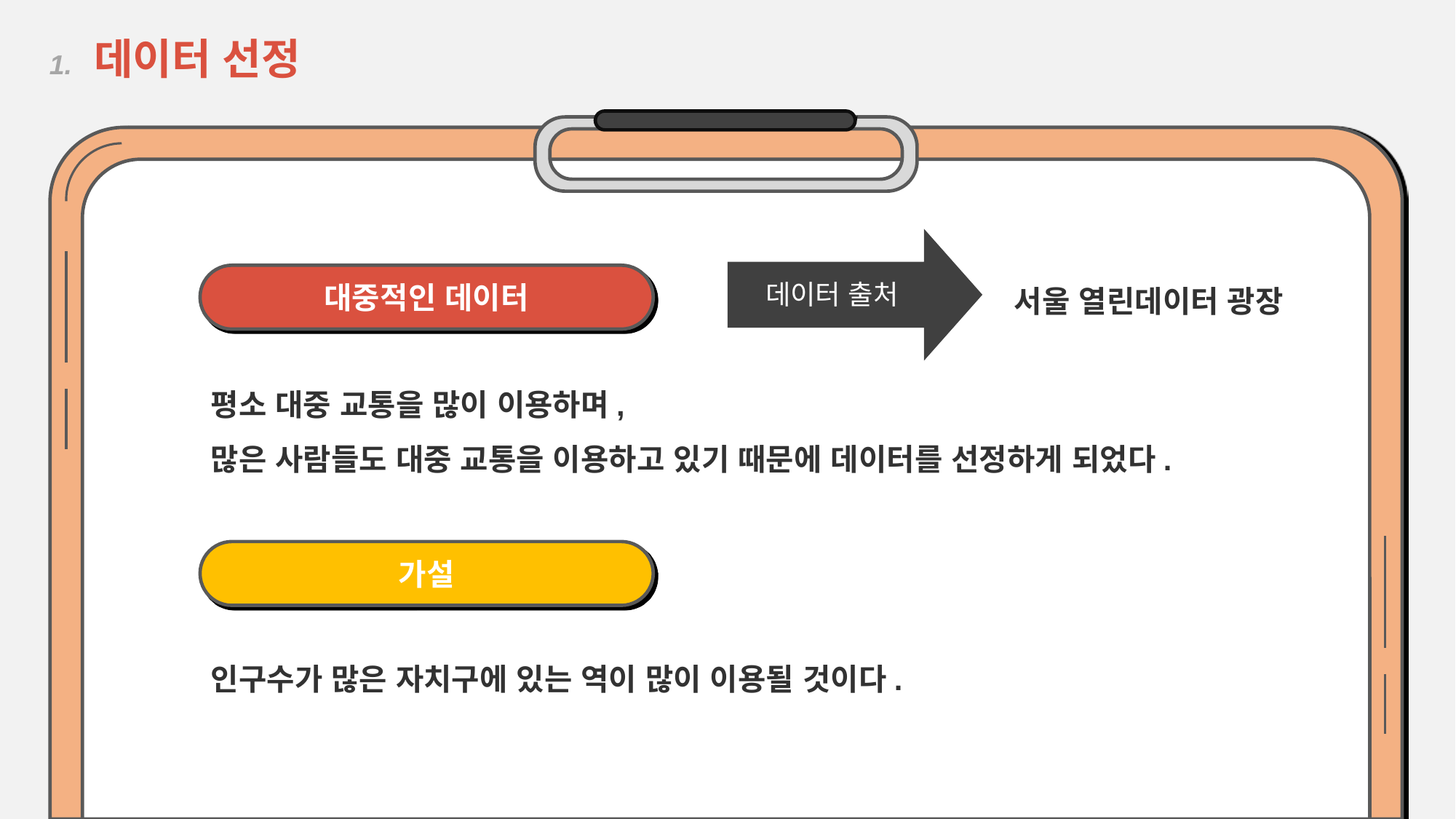

1.  데이터 선정

서울 열린데이터 광장
데이터 출처
대중적인 데이터
평소 대중 교통을 많이 이용하며,
많은 사람들도 대중 교통을 이용하고 있기 때문에 데이터를 선정하게 되었다.
가설
인구수가 많은 자치구에 있는 역이 많이 이용될 것이다.